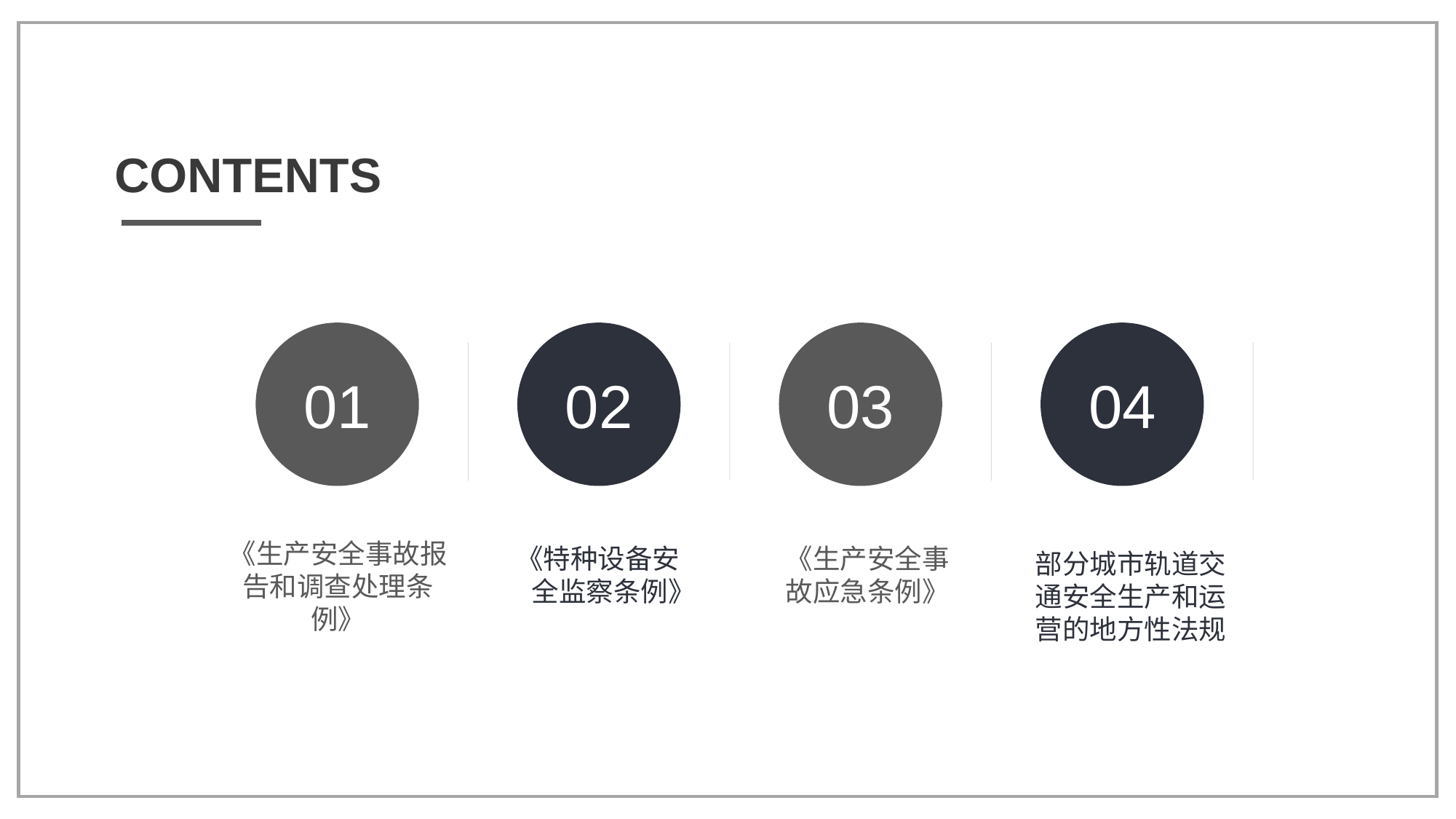

CONTENTS
01
《生产安全事故报告和调查处理条例》
02
《特种设备安
    全监察条例》
03
《生产安全事故应急条例》
04
部分城市轨道交通安全生产和运营的地方性法规